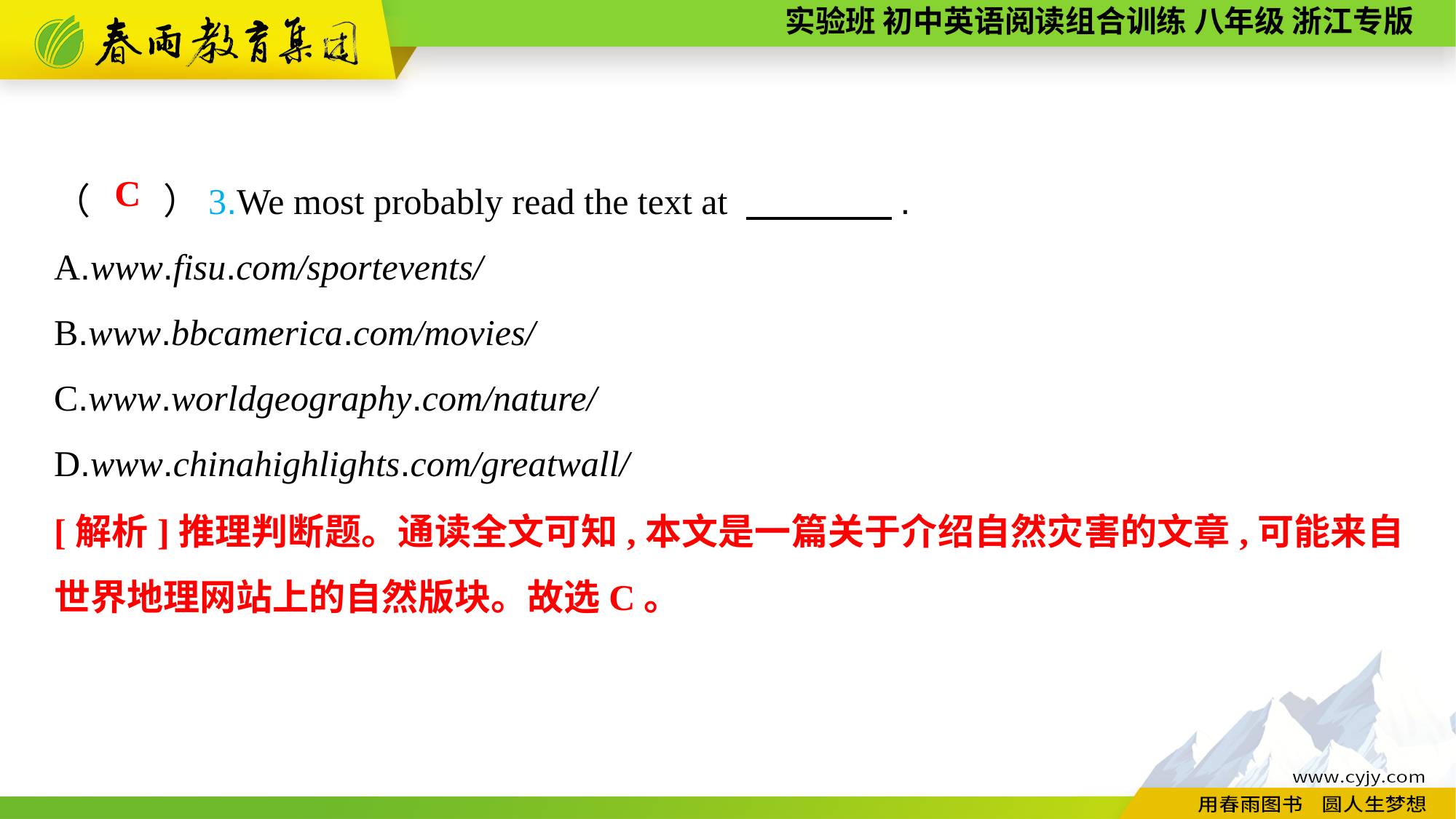

（　　）3.We most probably read the text at 　　　　.
A.www.fisu.com/sportevents/
B.www.bbcamerica.com/movies/
C.www.worldgeography.com/nature/
D.www.chinahighlights.com/greatwall/
C
[解析]推理判断题。通读全文可知,本文是一篇关于介绍自然灾害的文章,可能来自世界地理网站上的自然版块。故选C。